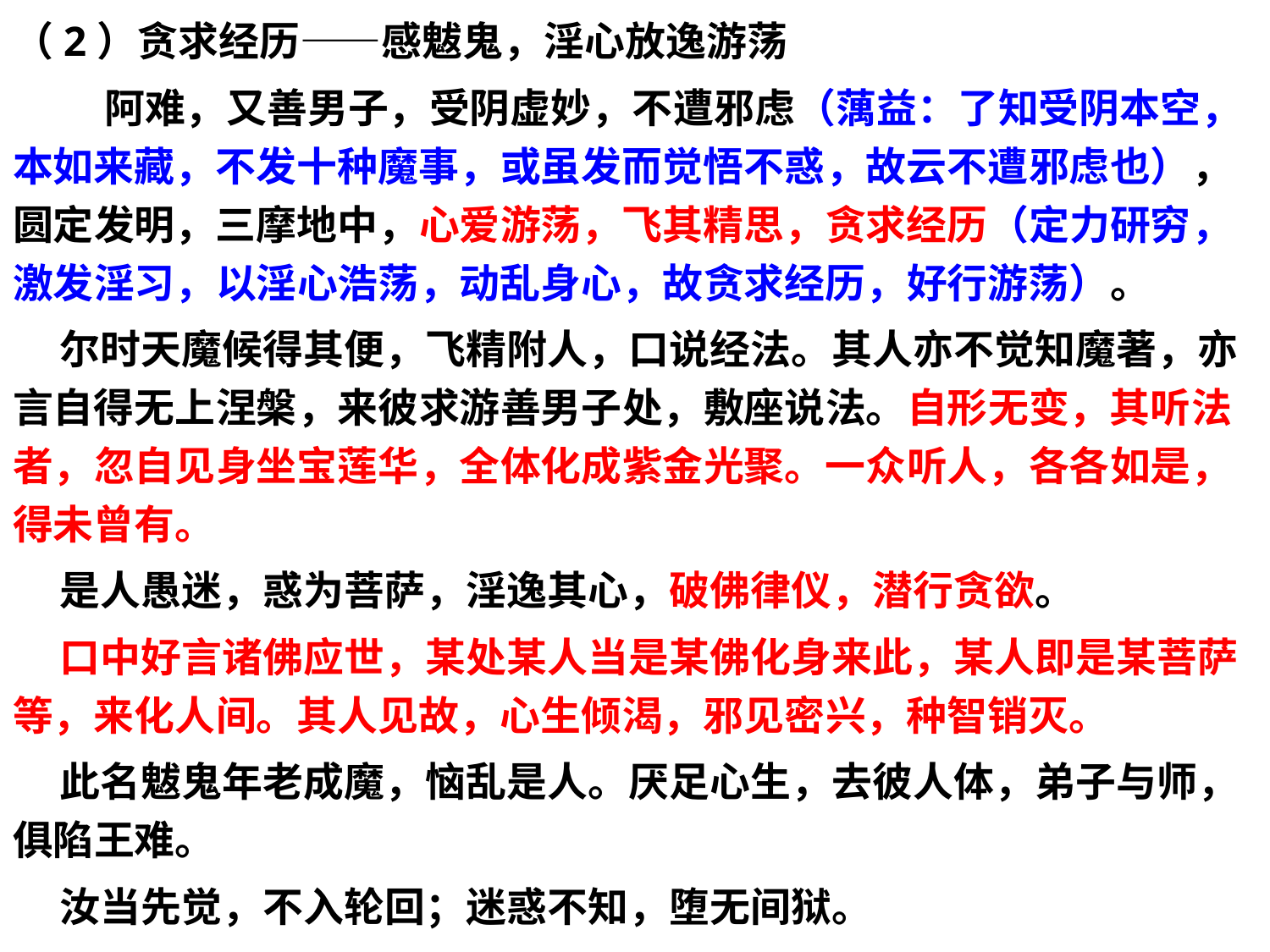

（2）贪求经历——感魃鬼，淫心放逸游荡
         阿难，又善男子，受阴虚妙，不遭邪虑（蕅益：了知受阴本空，本如来藏，不发十种魔事，或虽发而觉悟不惑，故云不遭邪虑也），圆定发明，三摩地中，心爱游荡，飞其精思，贪求经历（定力研穷，激发淫习，以淫心浩荡，动乱身心，故贪求经历，好行游荡）。
    尔时天魔候得其便，飞精附人，口说经法。其人亦不觉知魔著，亦言自得无上涅槃，来彼求游善男子处，敷座说法。自形无变，其听法者，忽自见身坐宝莲华，全体化成紫金光聚。一众听人，各各如是，得未曾有。
    是人愚迷，惑为菩萨，淫逸其心，破佛律仪，潜行贪欲。
    口中好言诸佛应世，某处某人当是某佛化身来此，某人即是某菩萨等，来化人间。其人见故，心生倾渴，邪见密兴，种智销灭。
    此名魃鬼年老成魔，恼乱是人。厌足心生，去彼人体，弟子与师，俱陷王难。
    汝当先觉，不入轮回；迷惑不知，堕无间狱。